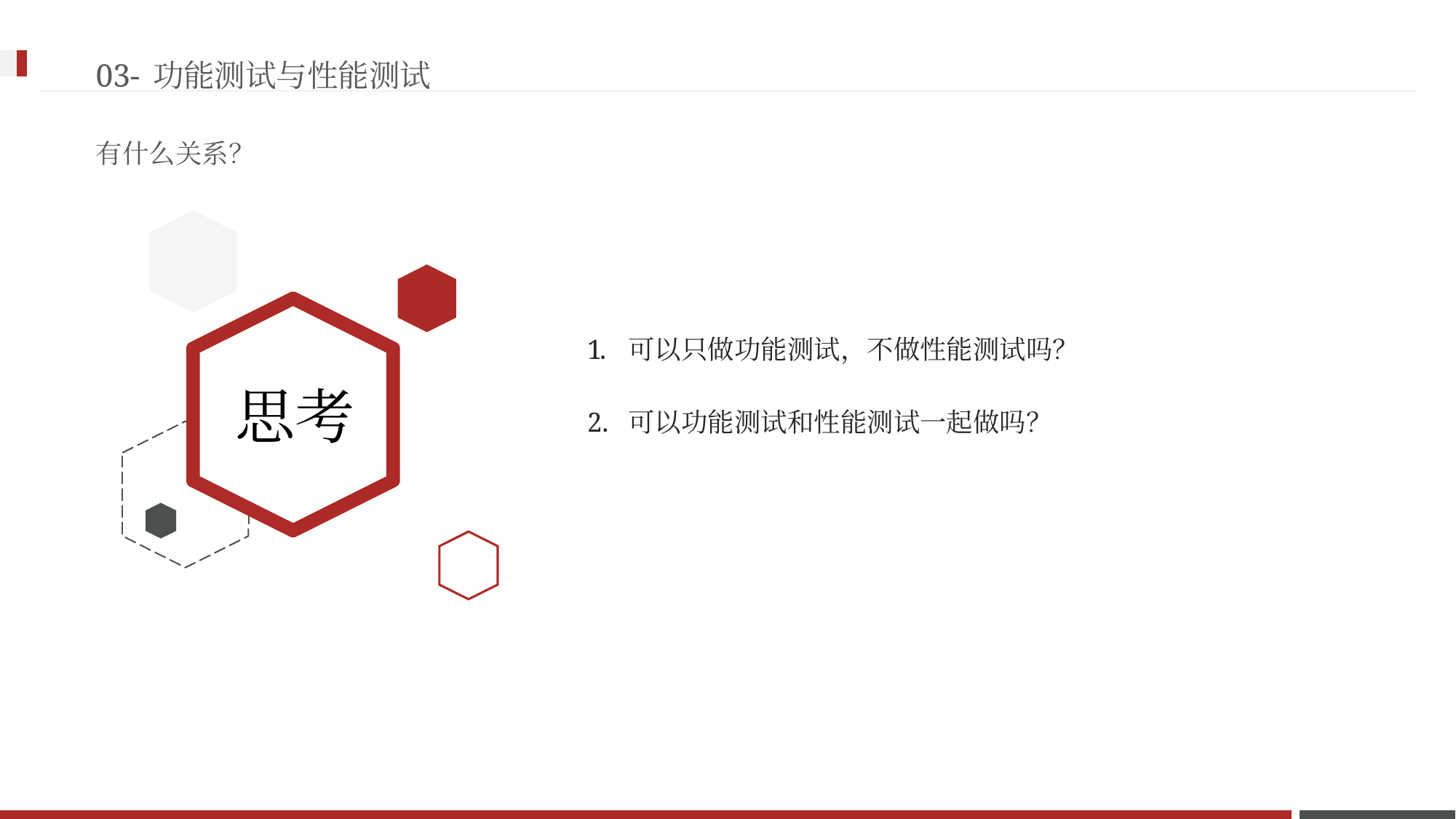

03-功能测试与性能测试

有什么关系？

可以只做功能测试，不做性能测试吗？
可以功能测试和性能测试一起做吗？

思考